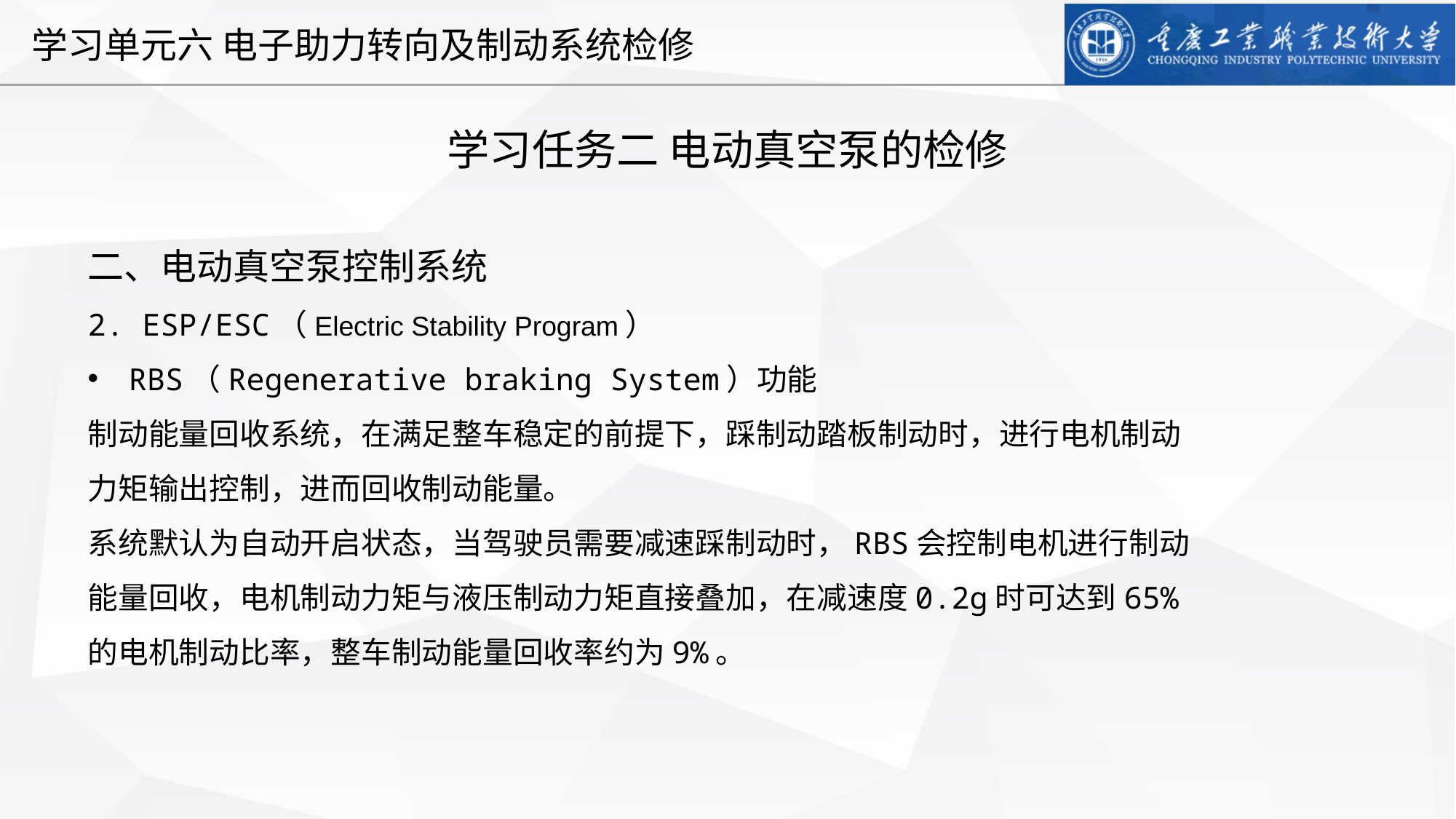

学习任务二 电动真空泵的检修
二、电动真空泵控制系统
2. ESP/ESC（Electric Stability Program）
RBS（Regenerative braking System）功能
制动能量回收系统，在满足整车稳定的前提下，踩制动踏板制动时，进行电机制动力矩输出控制，进而回收制动能量。
系统默认为自动开启状态，当驾驶员需要减速踩制动时，RBS会控制电机进行制动能量回收，电机制动力矩与液压制动力矩直接叠加，在减速度0.2g时可达到65%的电机制动比率，整车制动能量回收率约为9%。